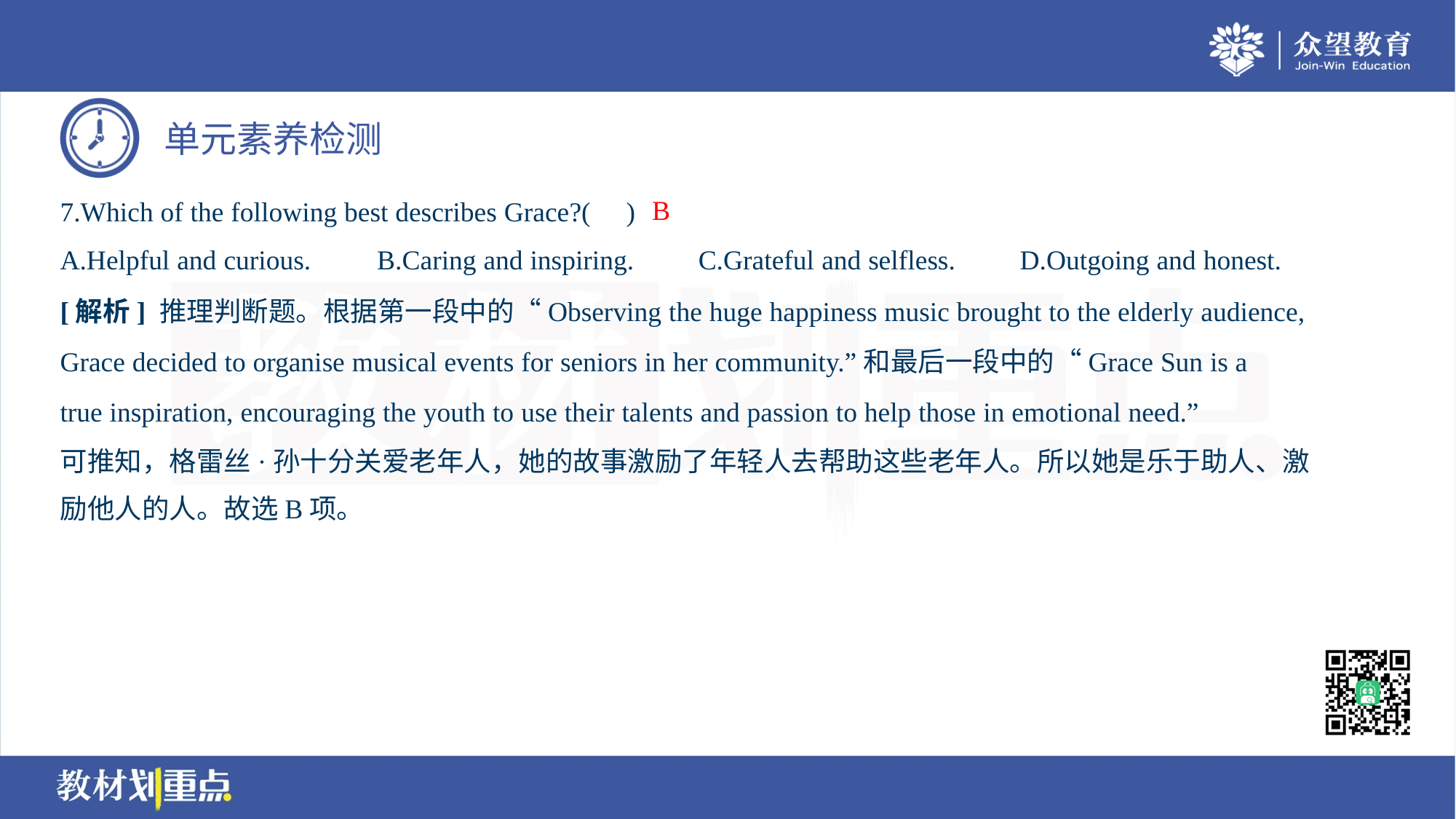

B
7.Which of the following best describes Grace?(     )
A.Helpful and curious.	B.Caring and inspiring.	C.Grateful and selfless.	D.Outgoing and honest.
[解析] 推理判断题。根据第一段中的“Observing the huge happiness music brought to the elderly audience,
Grace decided to organise musical events for seniors in her community.”和最后一段中的“Grace Sun is a
true inspiration, encouraging the youth to use their talents and passion to help those in emotional need.”
可推知，格雷丝·孙十分关爱老年人，她的故事激励了年轻人去帮助这些老年人。所以她是乐于助人、激
励他人的人。故选B项。